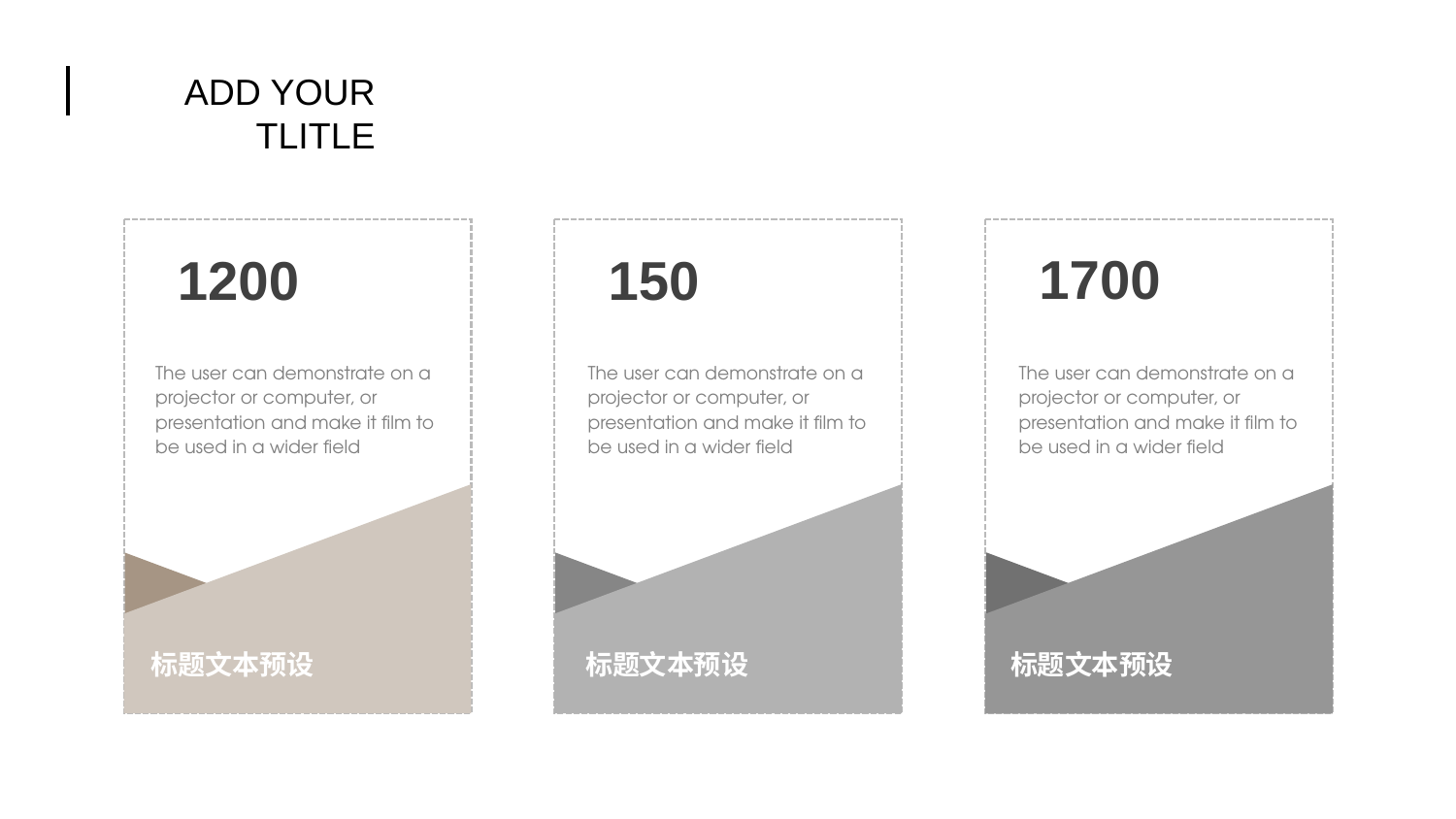

ADD YOUR TLITLE

1700

标题文本预设
The user can demonstrate on a projector or computer, or presentation and make it film to be used in a wider field

1200

标题文本预设
The user can demonstrate on a projector or computer, or presentation and make it film to be used in a wider field

150

标题文本预设
The user can demonstrate on a projector or computer, or presentation and make it film to be used in a wider field